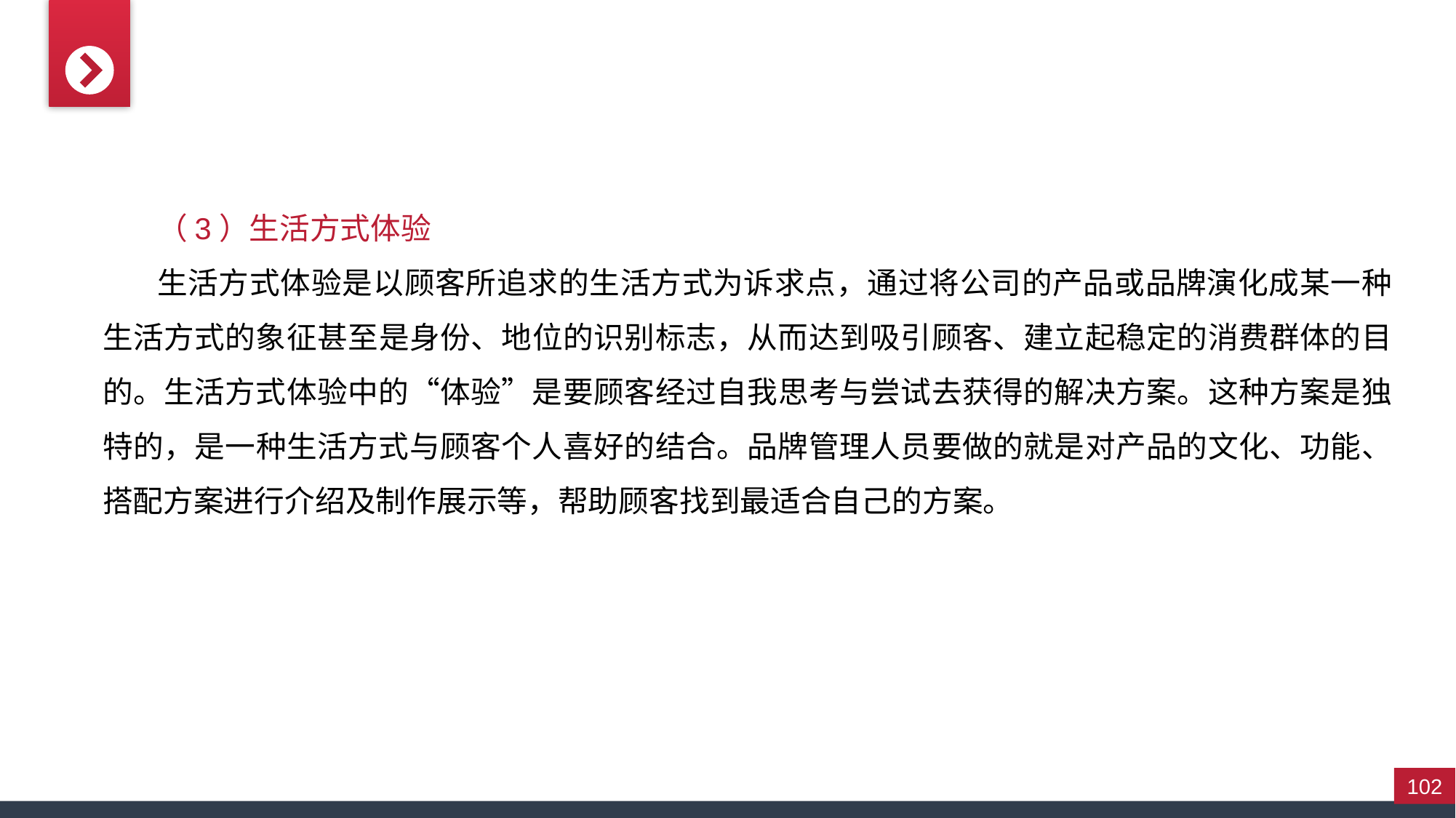

（3）生活方式体验
生活方式体验是以顾客所追求的生活方式为诉求点，通过将公司的产品或品牌演化成某一种生活方式的象征甚至是身份、地位的识别标志，从而达到吸引顾客、建立起稳定的消费群体的目的。生活方式体验中的“体验”是要顾客经过自我思考与尝试去获得的解决方案。这种方案是独特的，是一种生活方式与顾客个人喜好的结合。品牌管理人员要做的就是对产品的文化、功能、搭配方案进行介绍及制作展示等，帮助顾客找到最适合自己的方案。